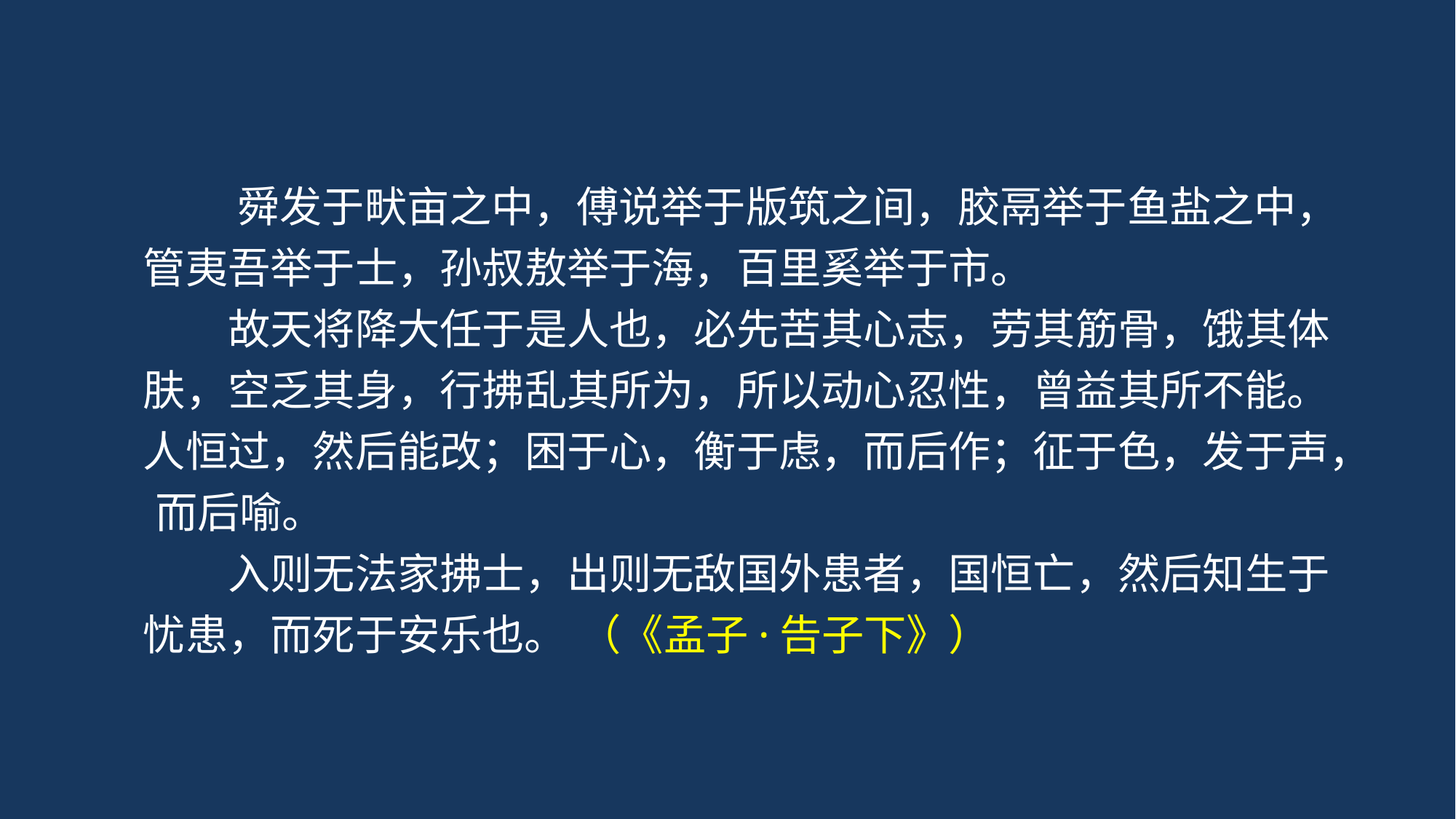

舜发于畎亩之中，傅说举于版筑之间，胶鬲举于鱼盐之中， 管夷吾举于士，孙叔敖举于海，百里奚举于市。
故天将降大任于是人也，必先苦其心志，劳其筋骨，饿其体 肤，空乏其身，行拂乱其所为，所以动心忍性，曾益其所不能。 人恒过，然后能改；困于心，衡于虑，而后作；征于色，发于声，  而后喻。
入则无法家拂士，出则无敌国外患者，国恒亡，然后知生于 忧患，而死于安乐也。 （《孟子·告子下》）